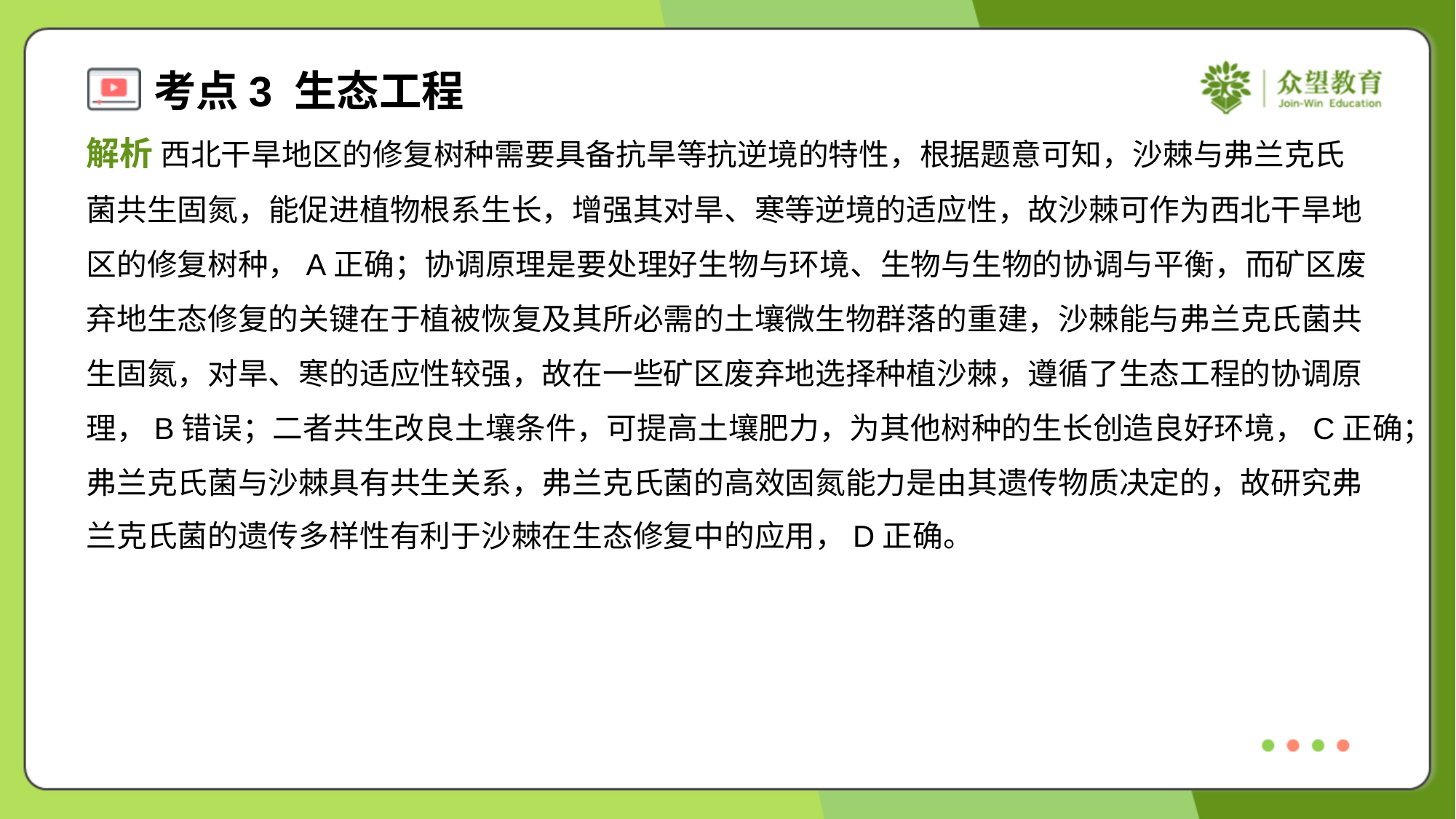

解析 西北干旱地区的修复树种需要具备抗旱等抗逆境的特性，根据题意可知，沙棘与弗兰克氏
菌共生固氮，能促进植物根系生长，增强其对旱、寒等逆境的适应性，故沙棘可作为西北干旱地
区的修复树种，A正确；协调原理是要处理好生物与环境、生物与生物的协调与平衡，而矿区废
弃地生态修复的关键在于植被恢复及其所必需的土壤微生物群落的重建，沙棘能与弗兰克氏菌共
生固氮，对旱、寒的适应性较强，故在一些矿区废弃地选择种植沙棘，遵循了生态工程的协调原
理，B错误；二者共生改良土壤条件，可提高土壤肥力，为其他树种的生长创造良好环境，C正确；
弗兰克氏菌与沙棘具有共生关系，弗兰克氏菌的高效固氮能力是由其遗传物质决定的，故研究弗
兰克氏菌的遗传多样性有利于沙棘在生态修复中的应用，D正确。